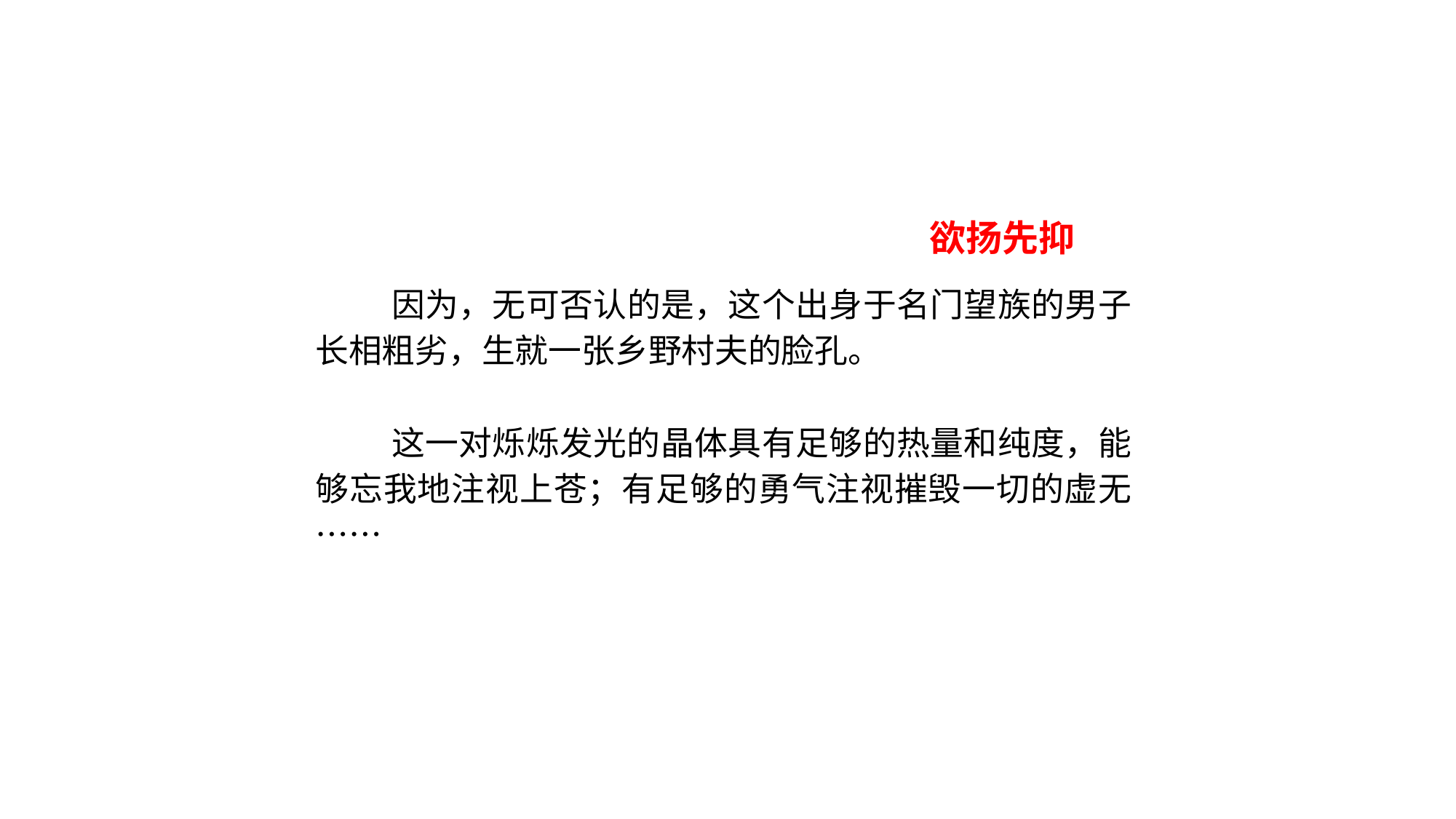

欲扬先抑
    因为，无可否认的是，这个出身于名门望族的男子长相粗劣，生就一张乡野村夫的脸孔。

    这一对烁烁发光的晶体具有足够的热量和纯度，能够忘我地注视上苍；有足够的勇气注视摧毁一切的虚无……